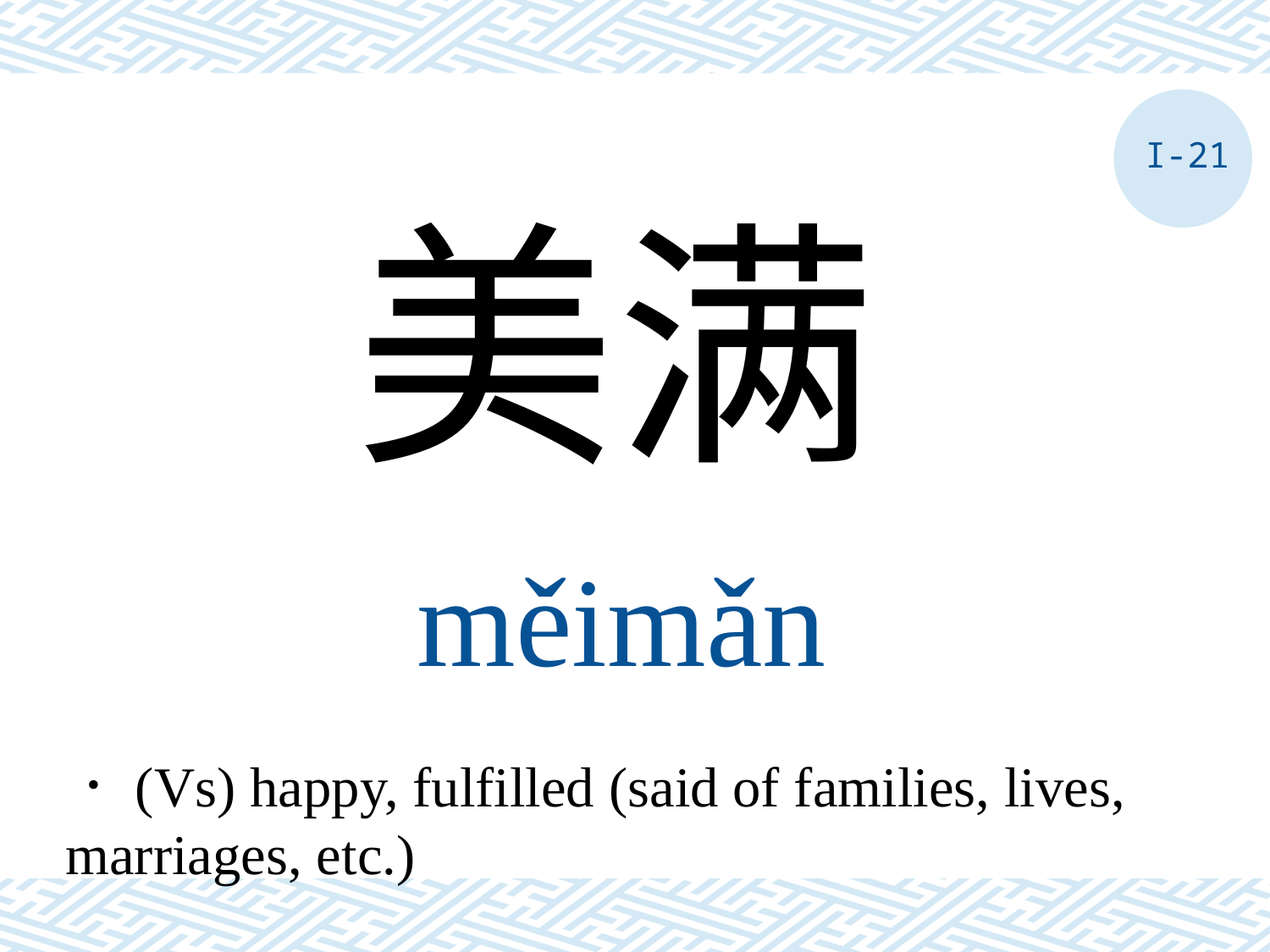

I-21

美满
měimǎn
．(Vs) happy, fulfilled (said of families, lives, marriages, etc.)